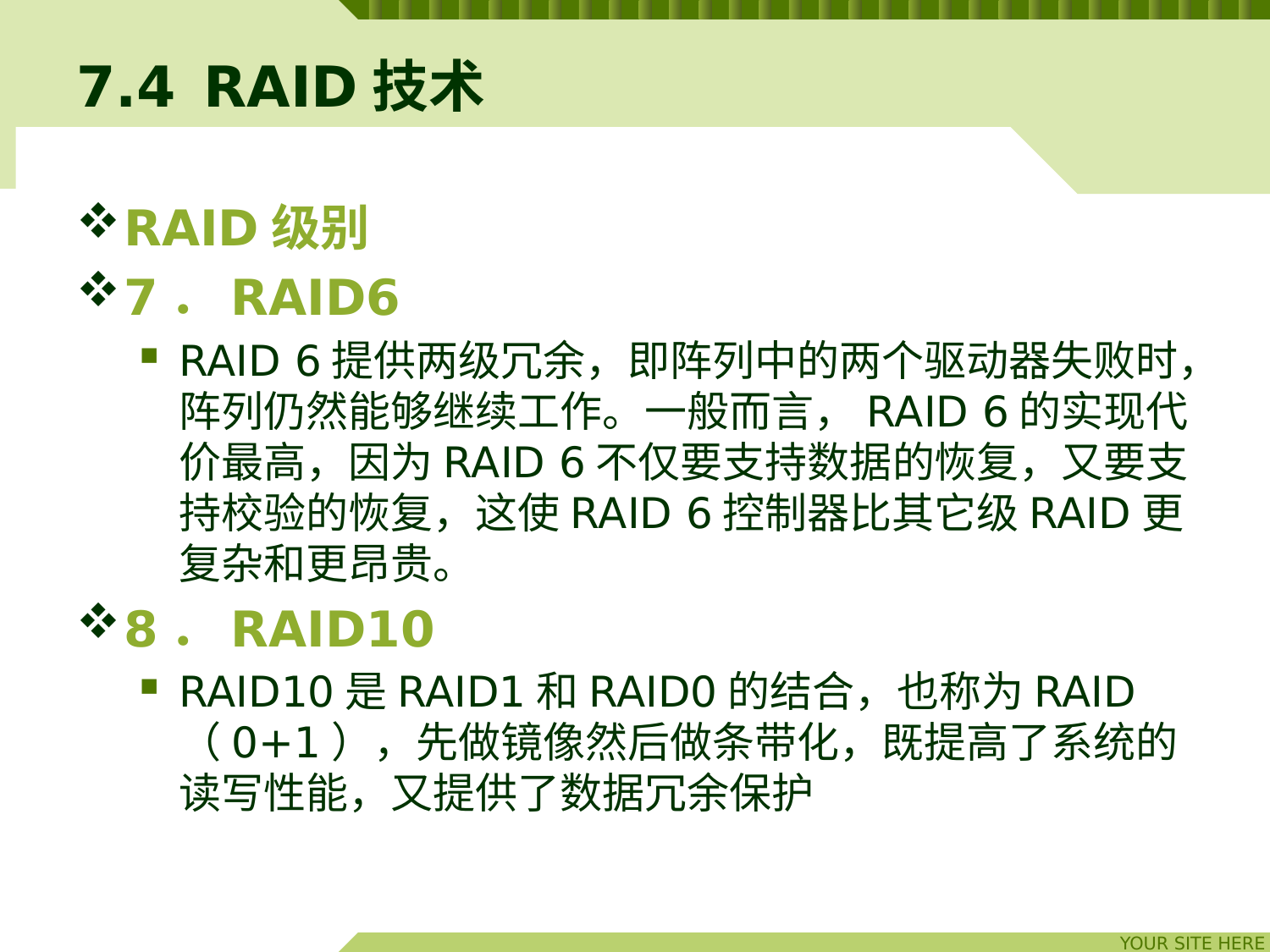

# 7.4	RAID技术
RAID级别
7．RAID6
RAID 6提供两级冗余，即阵列中的两个驱动器失败时，阵列仍然能够继续工作。一般而言，RAID 6的实现代价最高，因为RAID 6不仅要支持数据的恢复，又要支持校验的恢复，这使RAID 6控制器比其它级RAID更复杂和更昂贵。
8．RAID10
RAID10是RAID1和RAID0的结合，也称为RAID（0+1），先做镜像然后做条带化，既提高了系统的读写性能，又提供了数据冗余保护